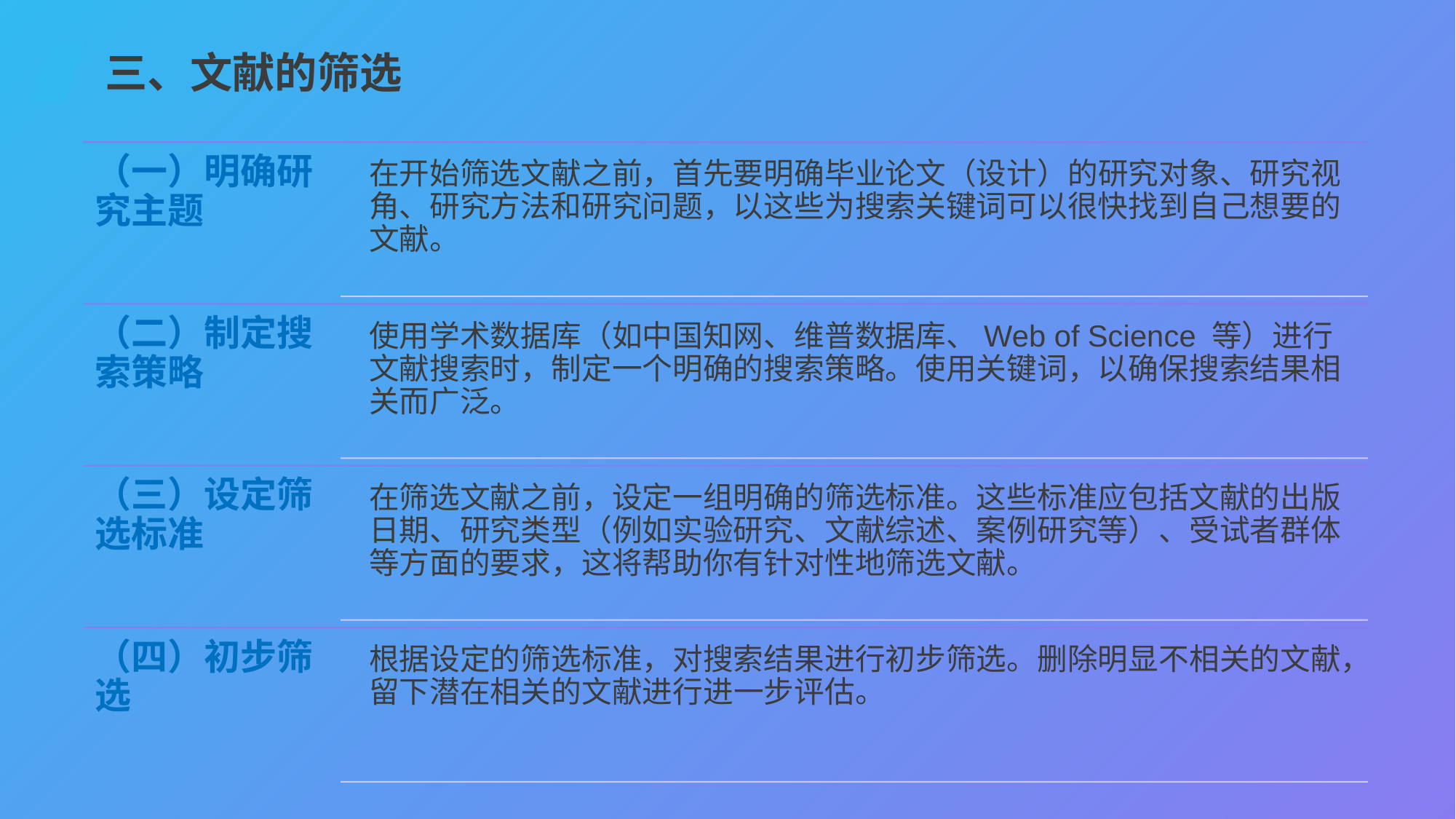

三、文献的筛选
（一）明确研究主题
在开始筛选文献之前，首先要明确毕业论文（设计）的研究对象、研究视角、研究方法和研究问题，以这些为搜索关键词可以很快找到自己想要的文献。
（二）制定搜索策略
使用学术数据库（如中国知网、维普数据库、Web of Science 等）进行文献搜索时，制定一个明确的搜索策略。使用关键词，以确保搜索结果相关而广泛。
（三）设定筛选标准
在筛选文献之前，设定一组明确的筛选标准。这些标准应包括文献的出版日期、研究类型（例如实验研究、文献综述、案例研究等）、受试者群体等方面的要求，这将帮助你有针对性地筛选文献。
（四）初步筛选
根据设定的筛选标准，对搜索结果进行初步筛选。删除明显不相关的文献，留下潜在相关的文献进行进一步评估。